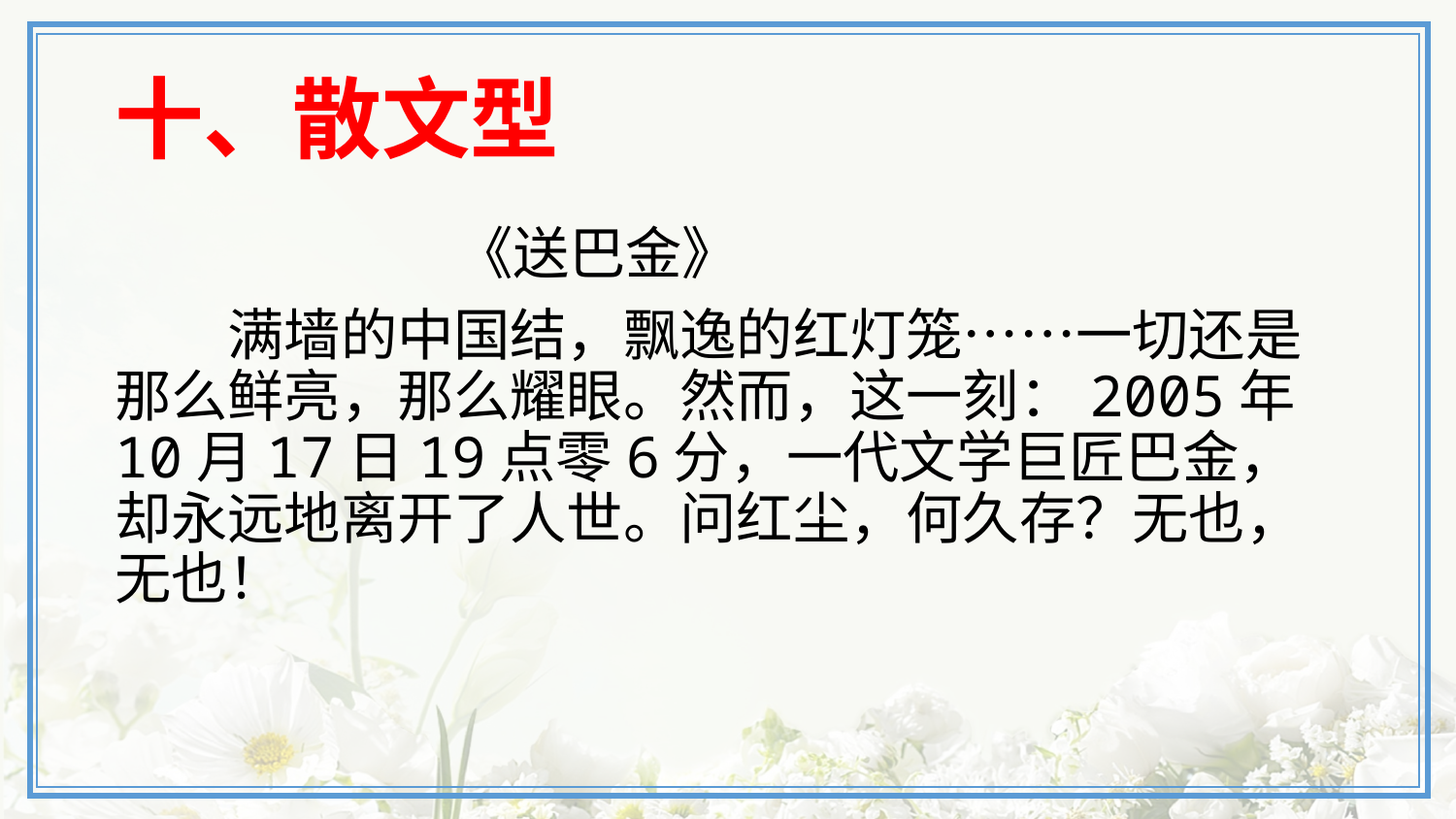

# 十、散文型
                          《送巴金》
　　满墙的中国结，飘逸的红灯笼……一切还是那么鲜亮，那么耀眼。然而，这一刻：2005年10月17日19点零6分，一代文学巨匠巴金，却永远地离开了人世。问红尘，何久存？无也，无也！